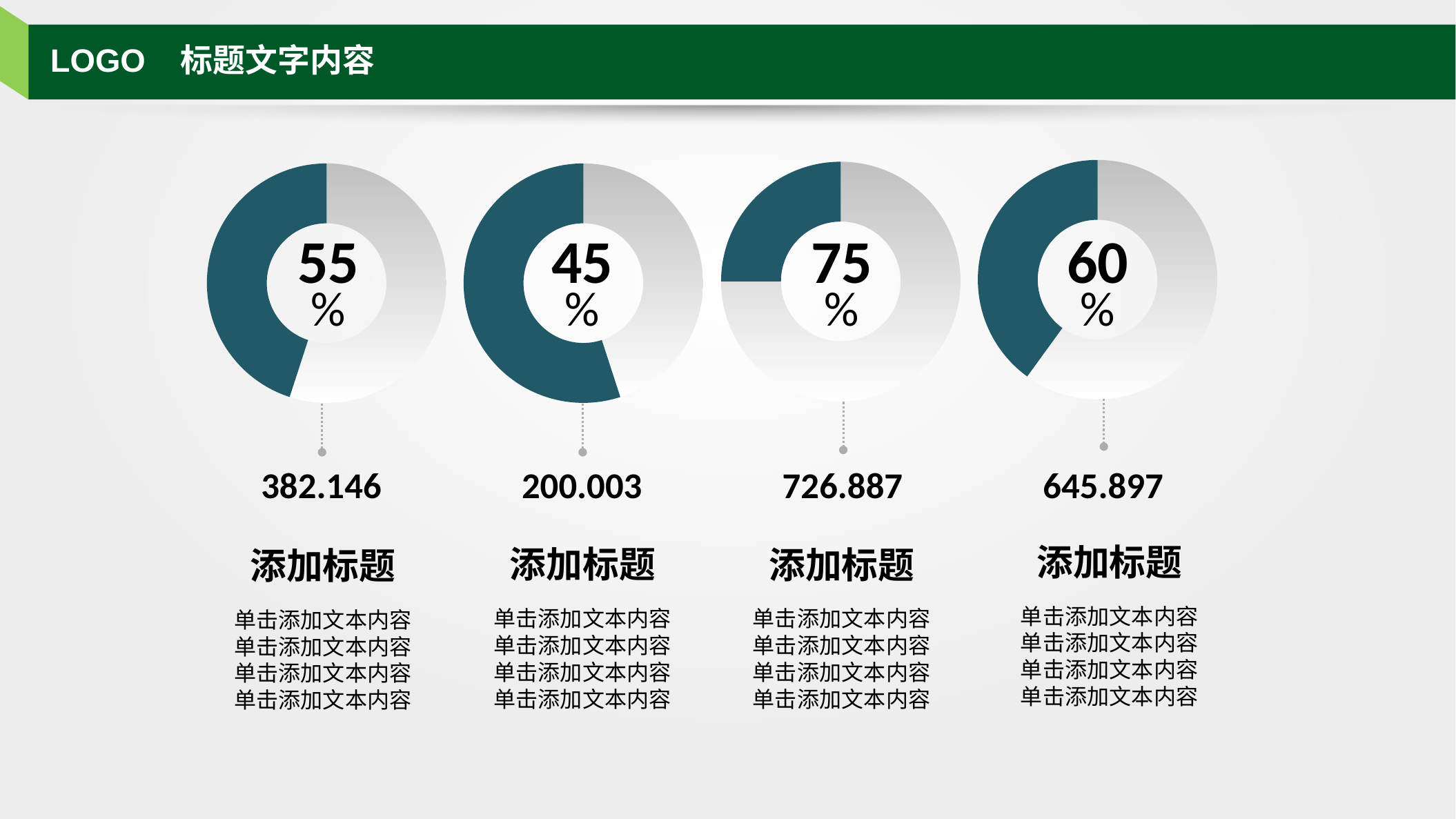

LOGO   标题文字内容

### Chart

| Category |  |
|---|---|

### Chart

| Category |  |
|---|---|

### Chart

| Category |  |
|---|---|

### Chart

| Category |  |
|---|---|
55
%
75
%
60
%
45
%
726.887
645.897
200.003
382.146
添加标题

单击添加文本内容
单击添加文本内容
单击添加文本内容
单击添加文本内容
添加标题

单击添加文本内容
单击添加文本内容
单击添加文本内容
单击添加文本内容
添加标题

单击添加文本内容
单击添加文本内容
单击添加文本内容
单击添加文本内容
添加标题

单击添加文本内容
单击添加文本内容
单击添加文本内容
单击添加文本内容